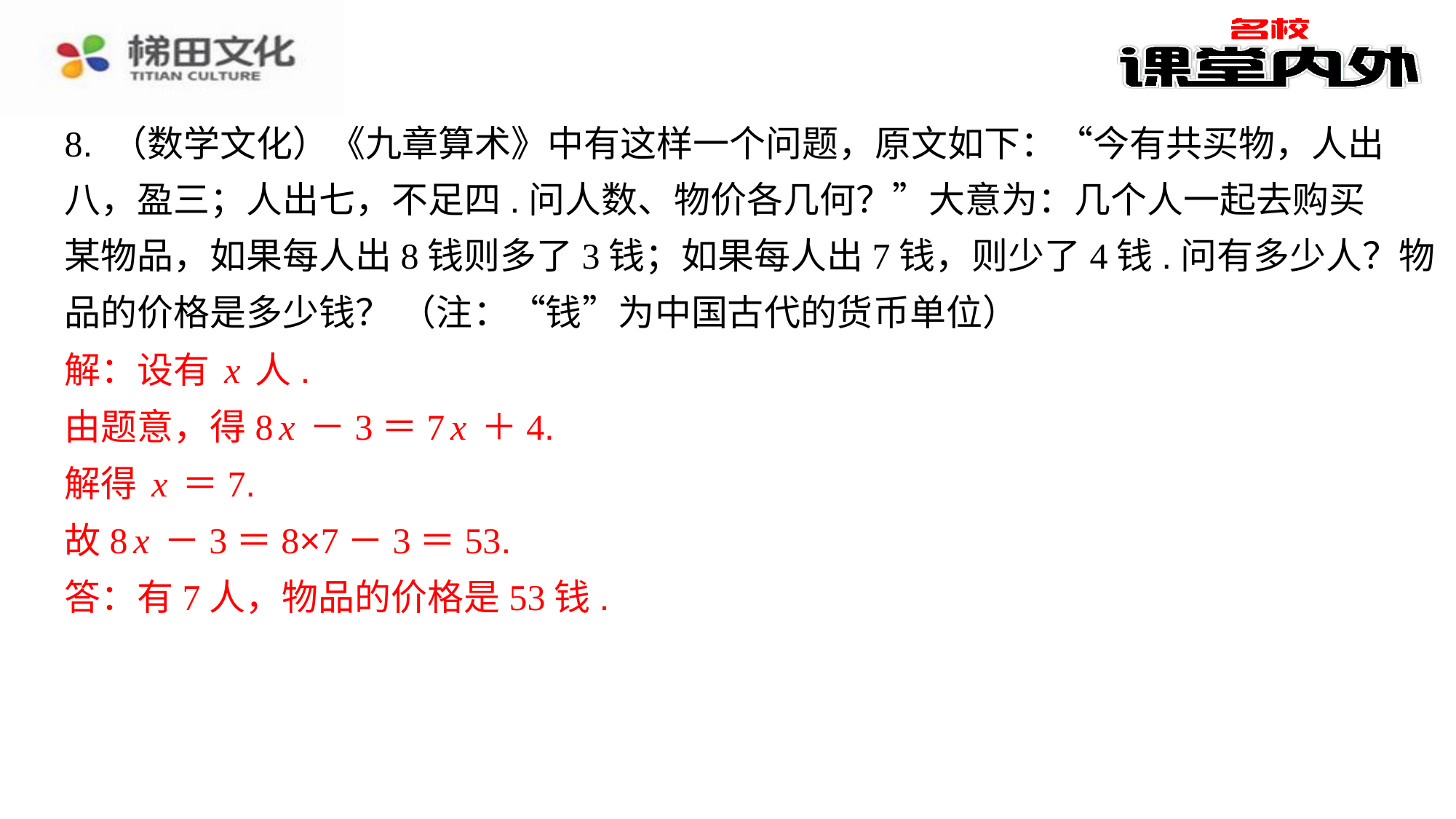

8. （数学文化）《九章算术》中有这样一个问题，原文如下：“今有共买物，人出
八，盈三；人出七，不足四.问人数、物价各几何？”大意为：几个人一起去购买
某物品，如果每人出8钱则多了3钱；如果每人出7钱，则少了4钱.问有多少人？物
品的价格是多少钱？ （注：“钱”为中国古代的货币单位）
解：设有x人.
由题意，得8x－3＝7x＋4.
解得x＝7.
故8x－3＝8×7－3＝53.
答：有7人，物品的价格是53钱.
解：设有x人.
由题意，得8x－3＝7x＋4.
解得x＝7.
故8x－3＝8×7－3＝53.
答：有7人，物品的价格是53钱.